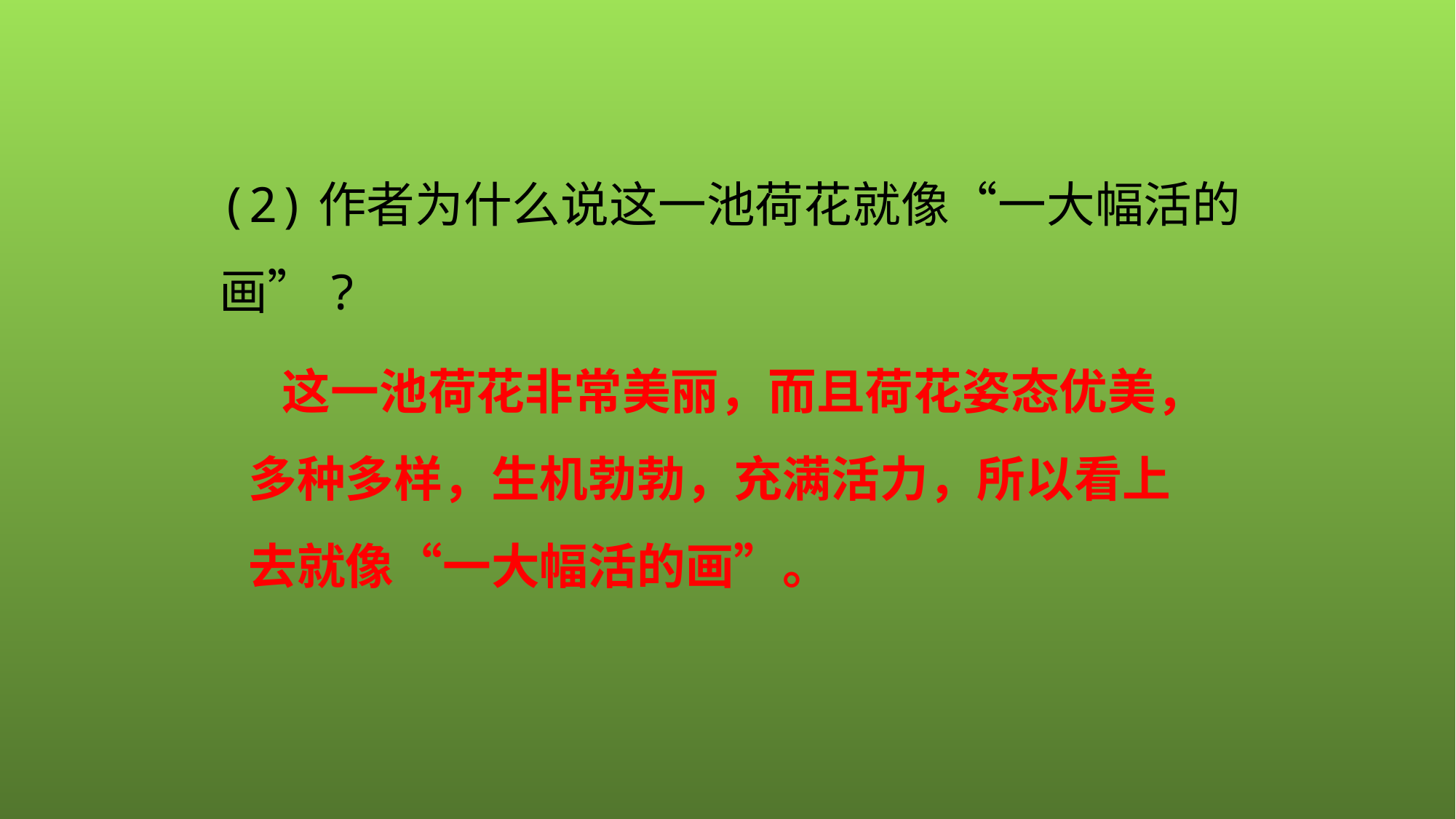

(2)作者为什么说这一池荷花就像“一大幅活的画”?
  这一池荷花非常美丽，而且荷花姿态优美，多种多样，生机勃勃，充满活力，所以看上去就像“一大幅活的画”。